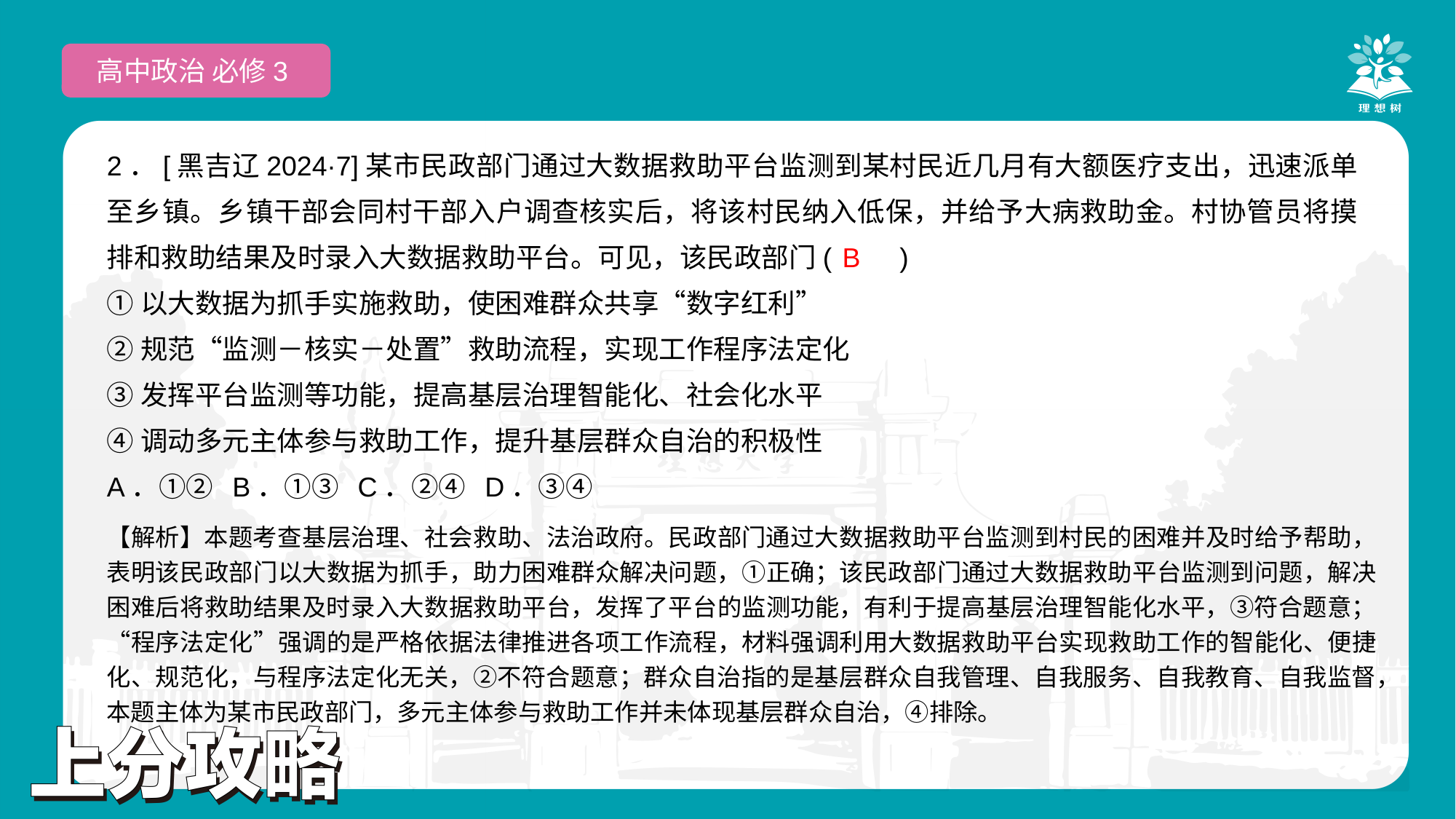

高中政治 必修3
2．[黑吉辽2024·7]某市民政部门通过大数据救助平台监测到某村民近几月有大额医疗支出，迅速派单至乡镇。乡镇干部会同村干部入户调查核实后，将该村民纳入低保，并给予大病救助金。村协管员将摸排和救助结果及时录入大数据救助平台。可见，该民政部门(　　)
①以大数据为抓手实施救助，使困难群众共享“数字红利”
②规范“监测－核实－处置”救助流程，实现工作程序法定化
③发挥平台监测等功能，提高基层治理智能化、社会化水平
④调动多元主体参与救助工作，提升基层群众自治的积极性
A．①②  B．①③  C．②④  D．③④
 B
【解析】本题考查基层治理、社会救助、法治政府。民政部门通过大数据救助平台监测到村民的困难并及时给予帮助，表明该民政部门以大数据为抓手，助力困难群众解决问题，①正确；该民政部门通过大数据救助平台监测到问题，解决困难后将救助结果及时录入大数据救助平台，发挥了平台的监测功能，有利于提高基层治理智能化水平，③符合题意；“程序法定化”强调的是严格依据法律推进各项工作流程，材料强调利用大数据救助平台实现救助工作的智能化、便捷化、规范化，与程序法定化无关，②不符合题意；群众自治指的是基层群众自我管理、自我服务、自我教育、自我监督，本题主体为某市民政部门，多元主体参与救助工作并未体现基层群众自治，④排除。